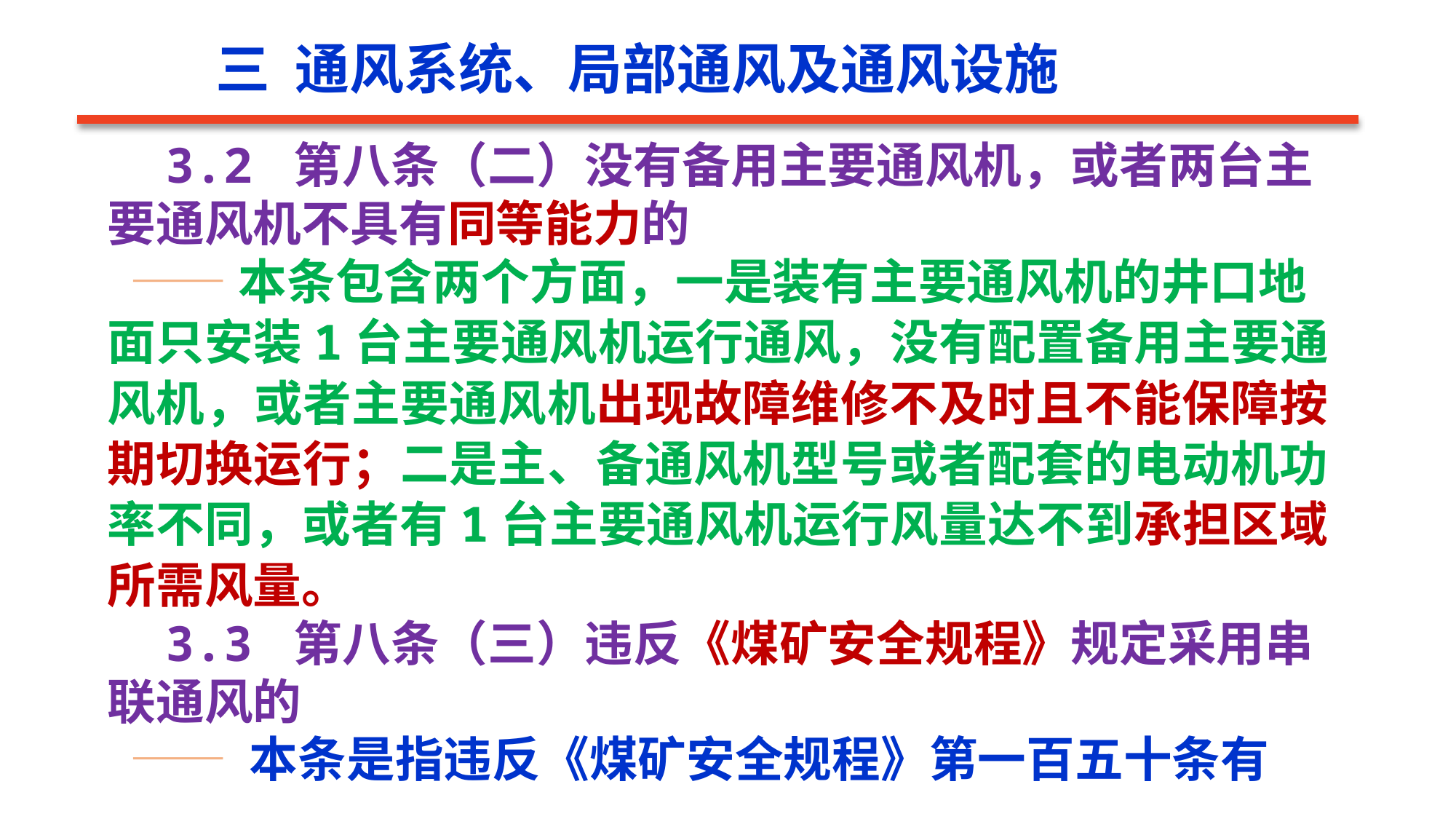

三  通风系统、局部通风及通风设施
  3.2 第八条（二）没有备用主要通风机，或者两台主要通风机不具有同等能力的
  ——本条包含两个方面，一是装有主要通风机的井口地
面只安装1台主要通风机运行通风，没有配置备用主要通风机，或者主要通风机出现故障维修不及时且不能保障按期切换运行；二是主、备通风机型号或者配套的电动机功率不同，或者有1台主要通风机运行风量达不到承担区域所需风量。
  3.3 第八条（三）违反《煤矿安全规程》规定采用串联通风的
  —— 本条是指违反《煤矿安全规程》第一百五十条有